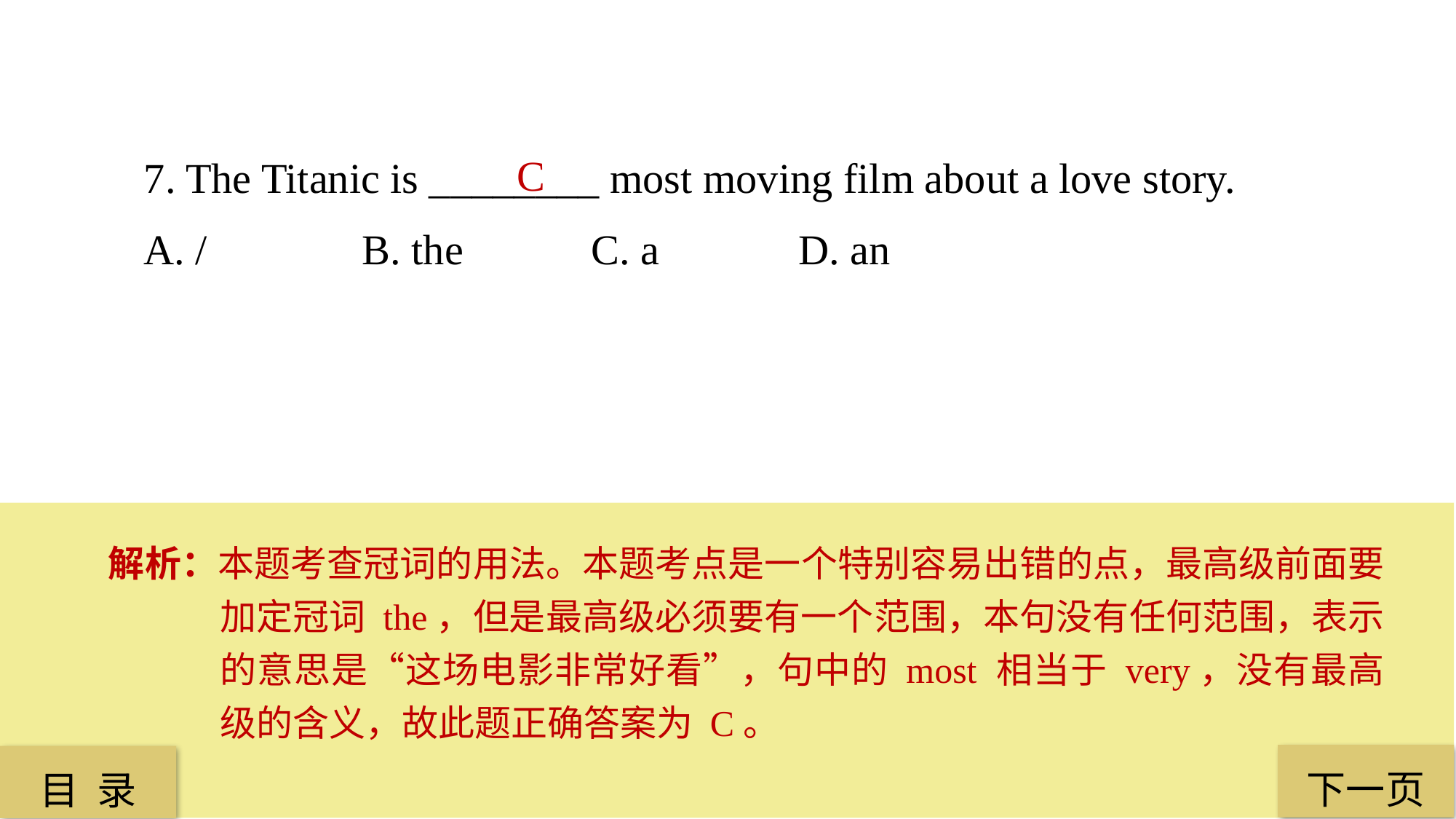

7. The Titanic is ________ most moving film about a love story.
A. / 		B. the		 C. a 		D. an
C
解析：本题考查冠词的用法。本题考点是一个特别容易出错的点，最高级前面要加定冠词 the，但是最高级必须要有一个范围，本句没有任何范围，表示的意思是“这场电影非常好看”，句中的 most 相当于 very，没有最高级的含义，故此题正确答案为 C。